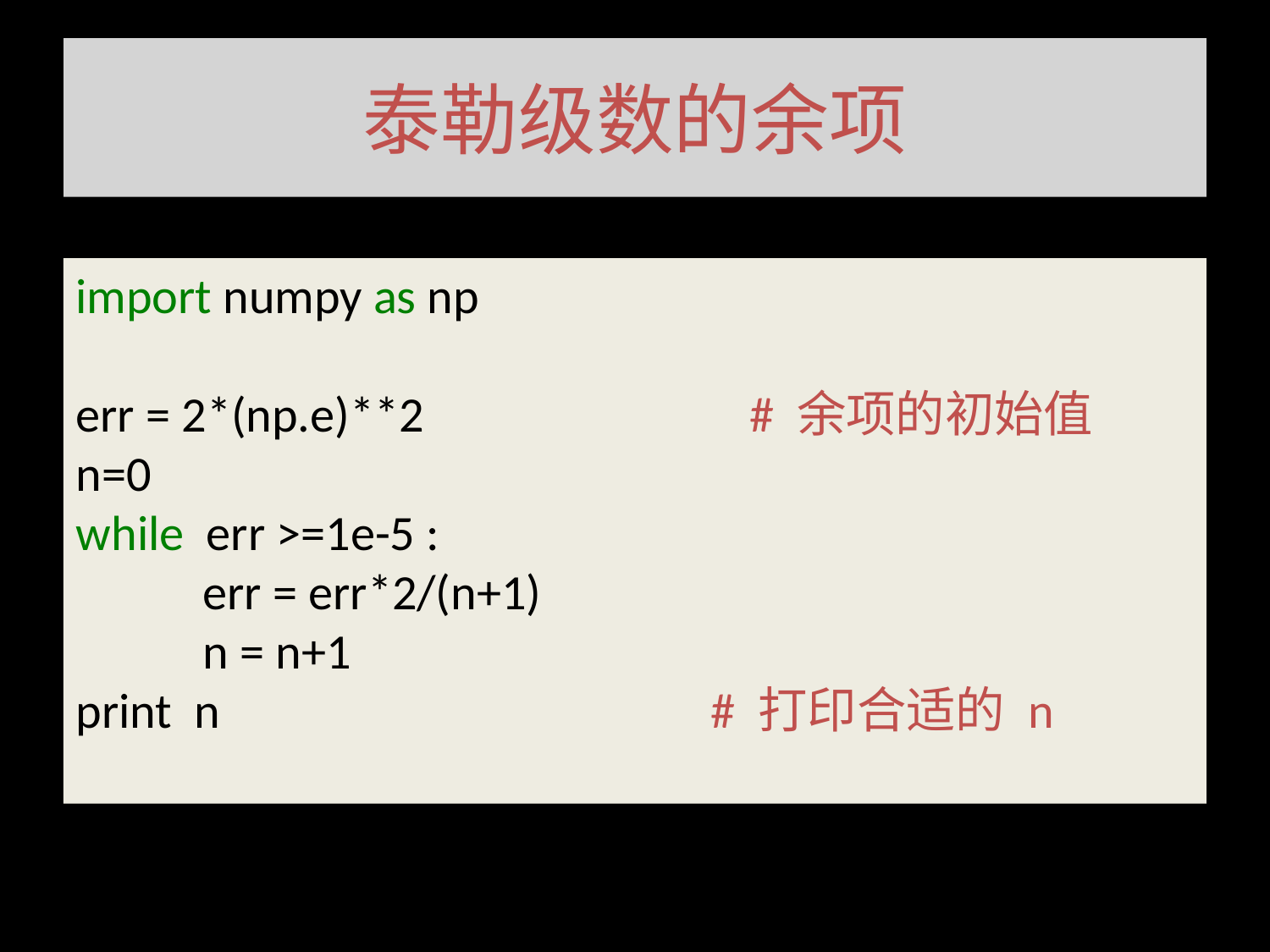

# 泰勒级数的余项
import numpy as np

err = 2*(np.e)**2                             # 余项的初始值
n=0
while  err >=1e-5 :
	err = err*2/(n+1)
	n = n+1
print  n				# 打印合适的 n